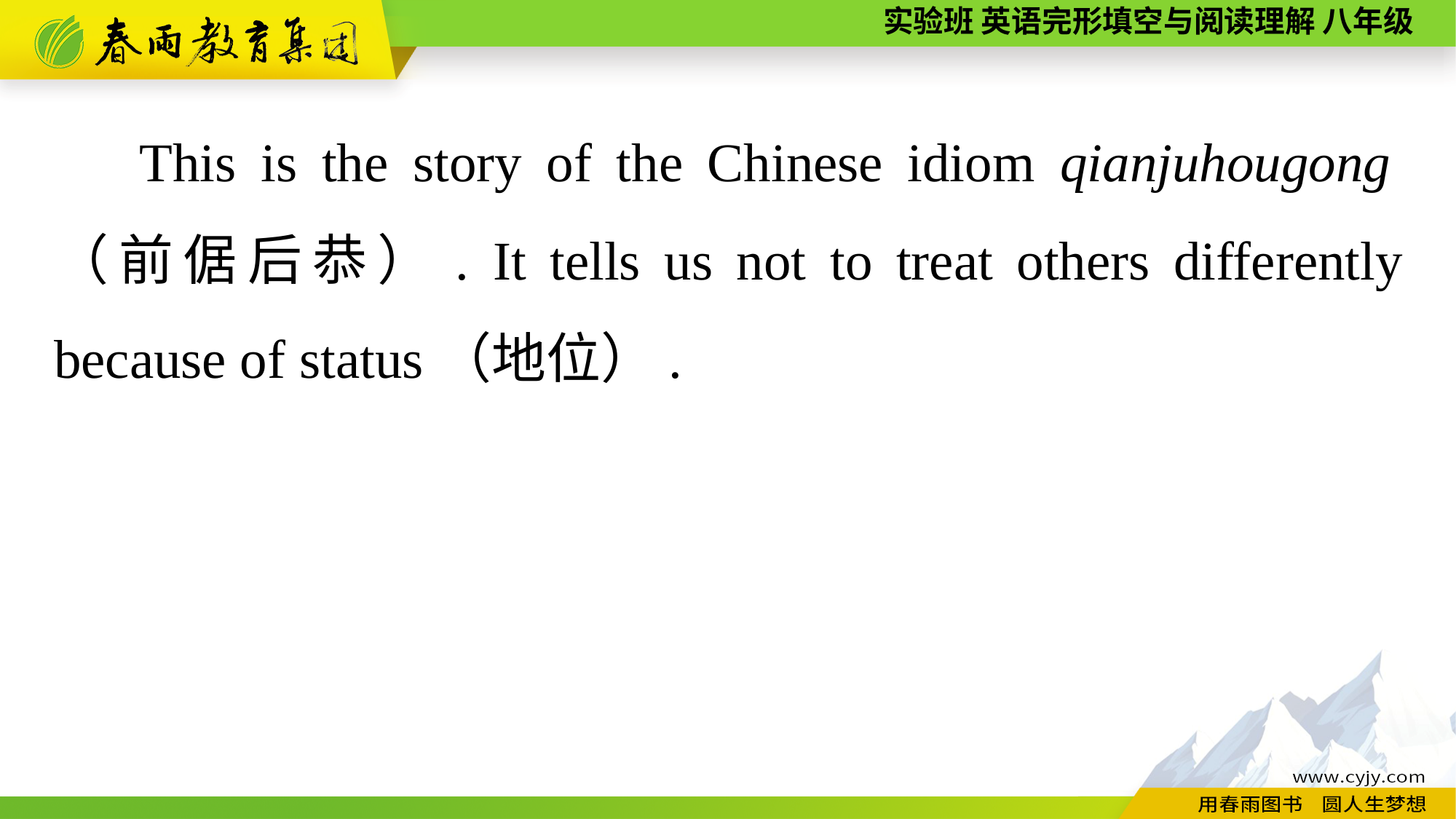

This is the story of the Chinese idiom qianjuhougong（前倨后恭）. It tells us not to treat others differently because of status（地位）.